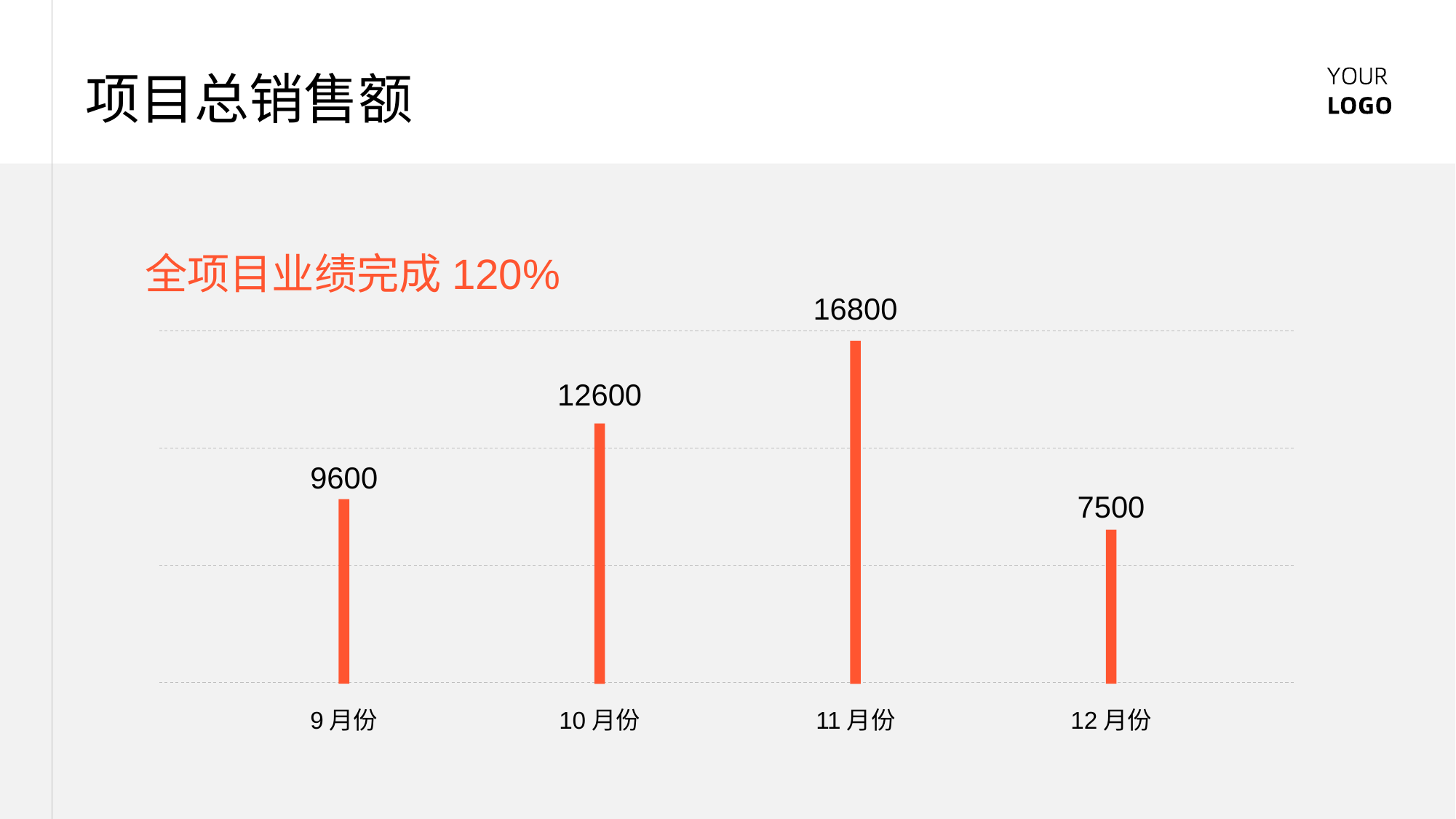

项目总销售额

全项目业绩完成120%
16800

12600

9600
7500

9月份
10月份
11月份
12月份